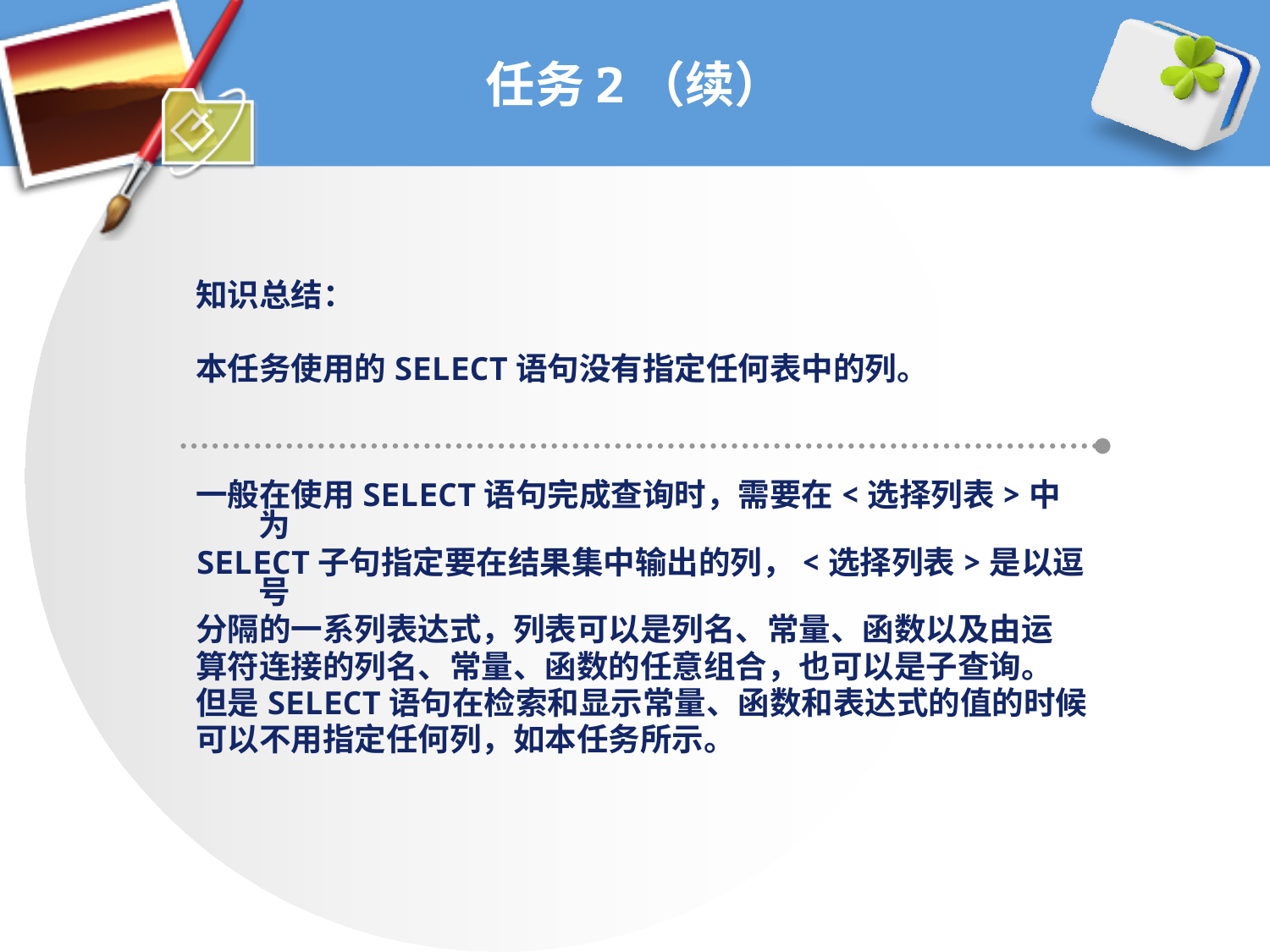

# 任务2（续）
知识总结：

本任务使用的SELECT语句没有指定任何表中的列。

一般在使用SELECT语句完成查询时，需要在<选择列表>中为
SELECT子句指定要在结果集中输出的列，<选择列表>是以逗号
分隔的一系列表达式，列表可以是列名、常量、函数以及由运
算符连接的列名、常量、函数的任意组合，也可以是子查询。
但是SELECT语句在检索和显示常量、函数和表达式的值的时候
可以不用指定任何列，如本任务所示。